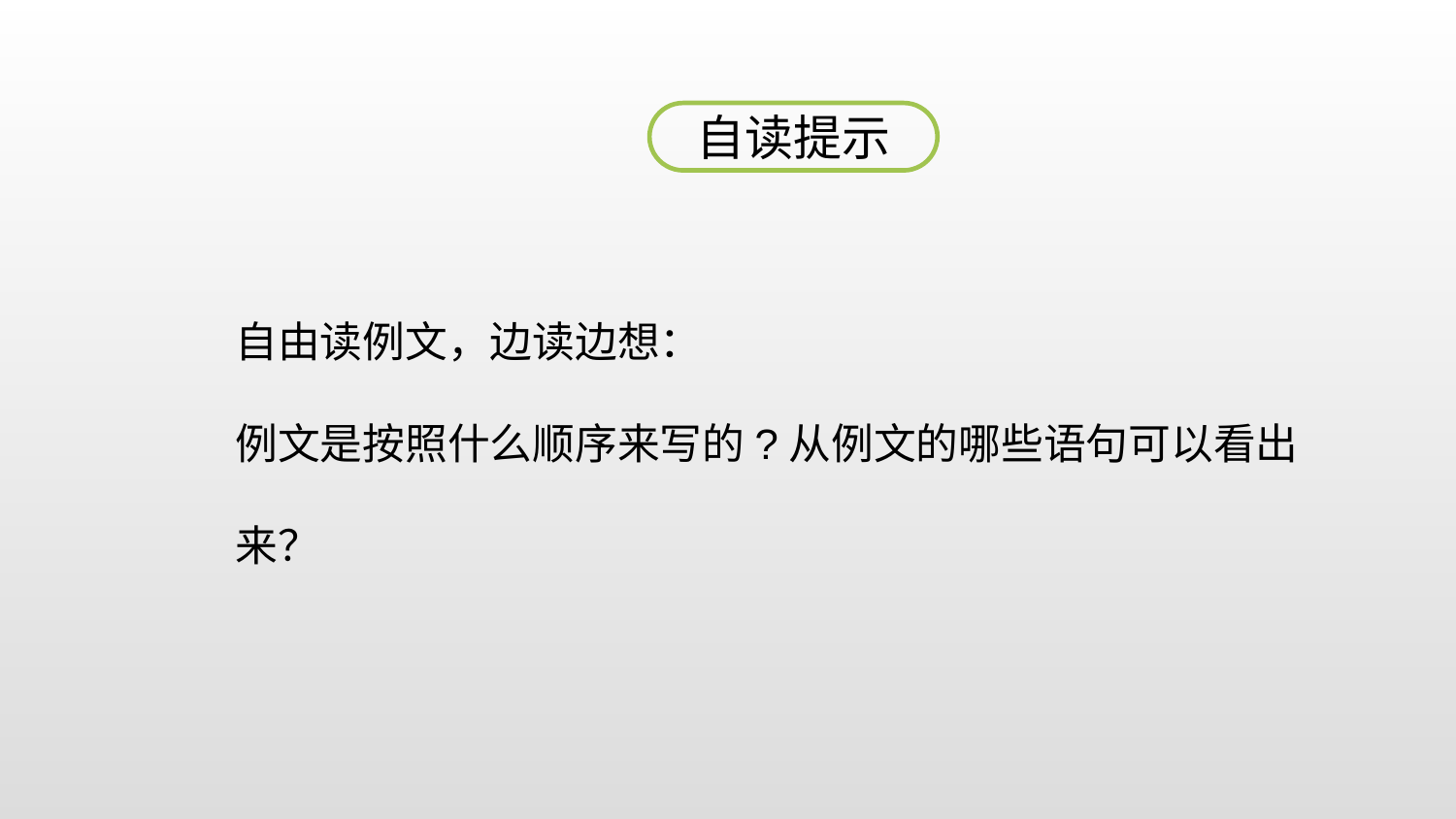

自读提示
自由读例文，边读边想：
例文是按照什么顺序来写的?从例文的哪些语句可以看出来？